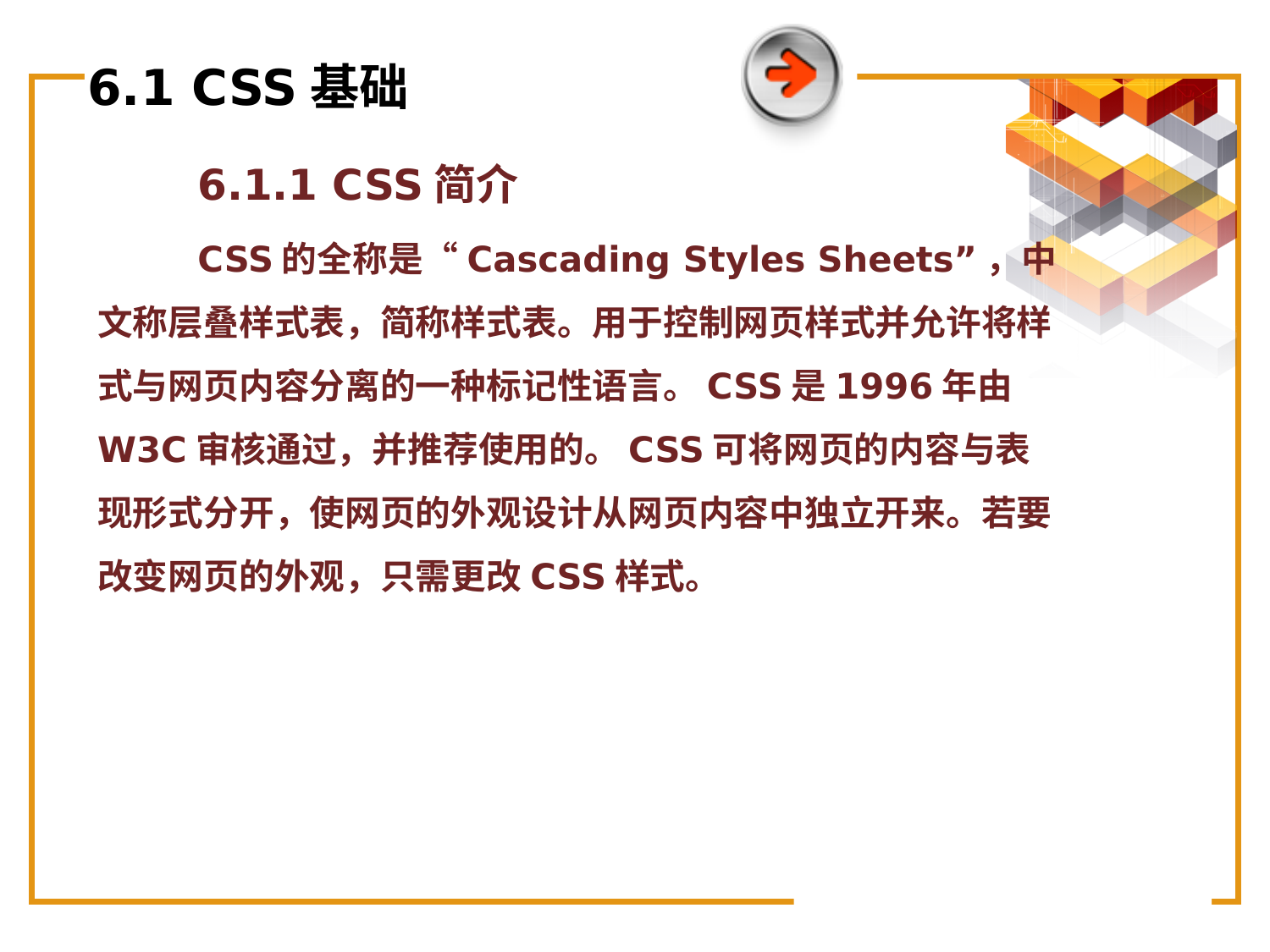

# 6.1 CSS基础
6.1.1 CSS简介
CSS的全称是“Cascading Styles Sheets”，中文称层叠样式表，简称样式表。用于控制网页样式并允许将样式与网页内容分离的一种标记性语言。CSS是1996年由W3C审核通过，并推荐使用的。CSS可将网页的内容与表现形式分开，使网页的外观设计从网页内容中独立开来。若要改变网页的外观，只需更改CSS样式。